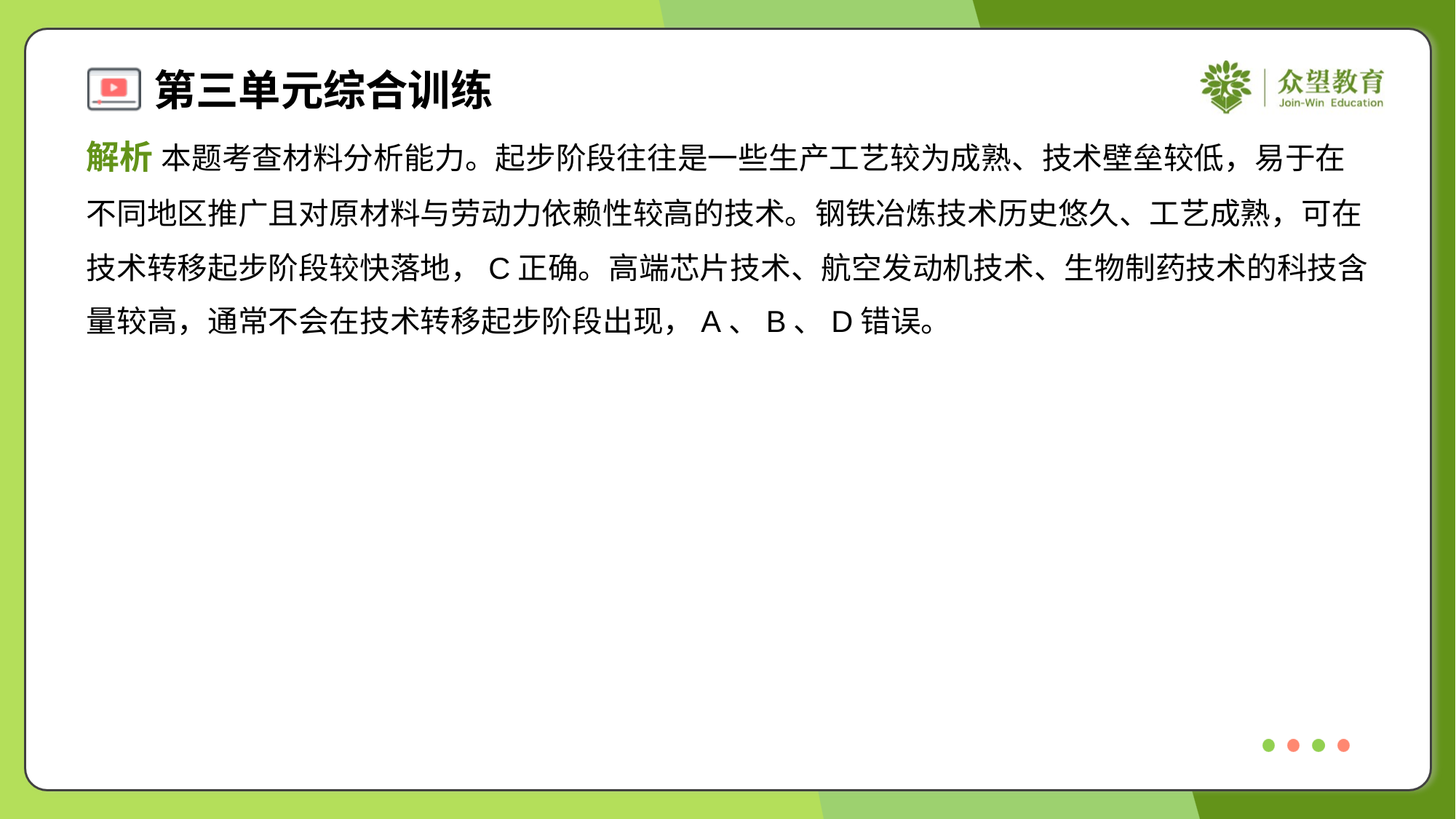

解析 本题考查材料分析能力。起步阶段往往是一些生产工艺较为成熟、技术壁垒较低，易于在
不同地区推广且对原材料与劳动力依赖性较高的技术。钢铁冶炼技术历史悠久、工艺成熟，可在
技术转移起步阶段较快落地，C正确。高端芯片技术、航空发动机技术、生物制药技术的科技含
量较高，通常不会在技术转移起步阶段出现，A、B、D错误。